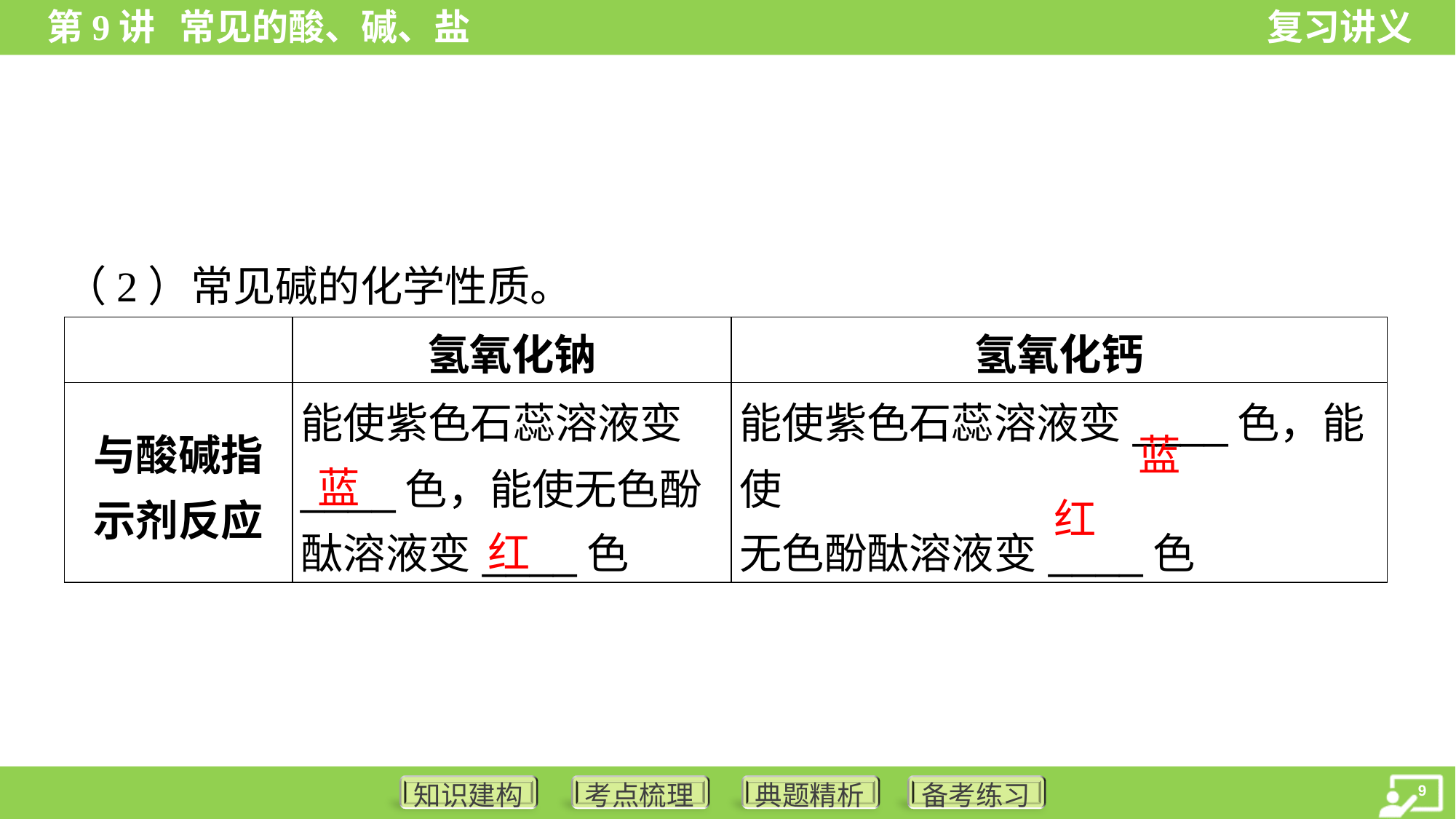

（2）常见碱的化学性质。
|  | 氢氧化钠 | 氢氧化钙 |
| --- | --- | --- |
| 与酸碱指 示剂反应 | 能使紫色石蕊溶液变 \_\_\_\_色，能使无色酚 酞溶液变\_\_\_\_色 | 能使紫色石蕊溶液变\_\_\_\_色，能使 无色酚酞溶液变\_\_\_\_色 |
蓝
蓝
红
红